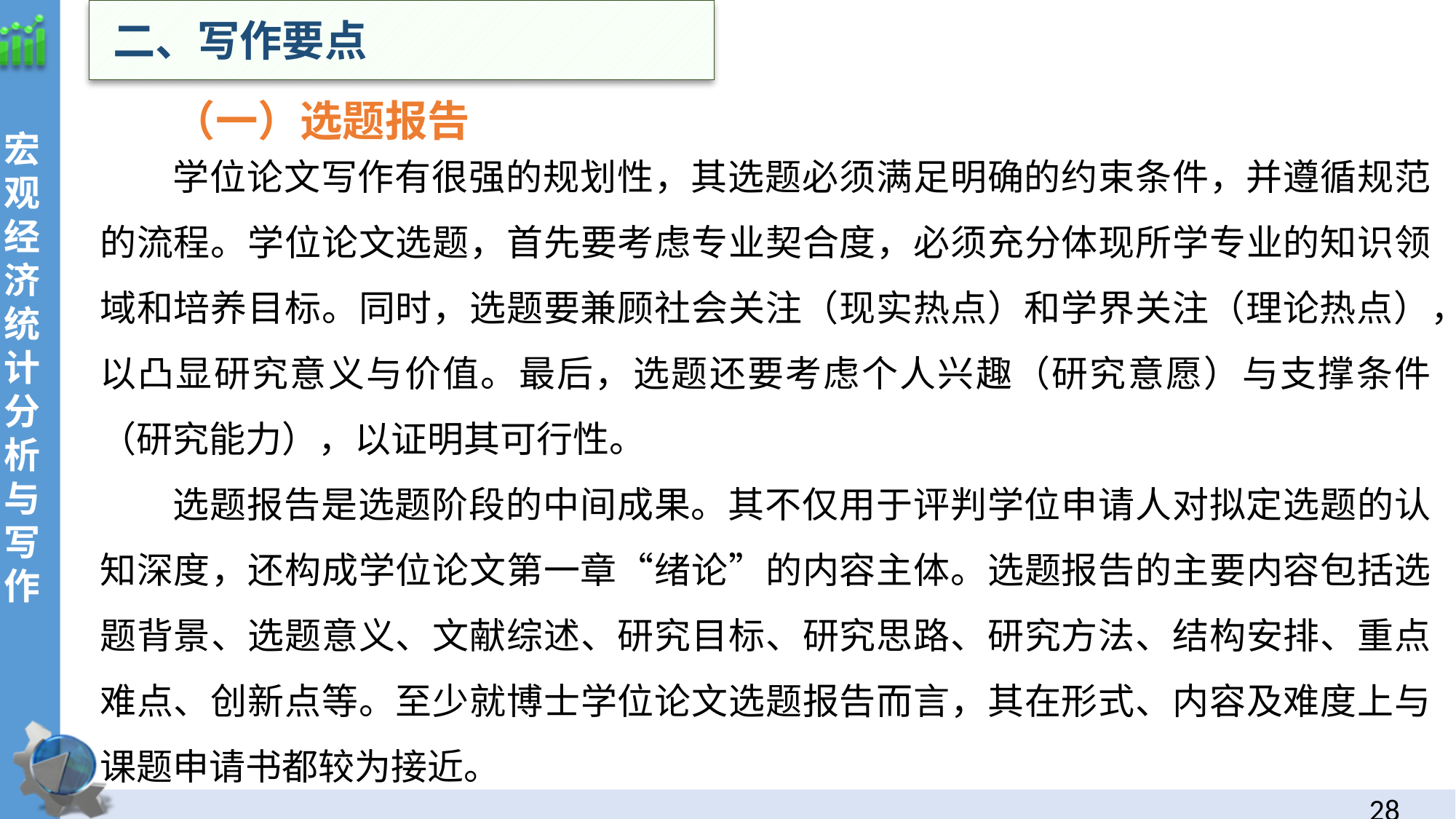

二、写作要点
 （一）选题报告

学位论文写作有很强的规划性，其选题必须满足明确的约束条件，并遵循规范的流程。学位论文选题，首先要考虑专业契合度，必须充分体现所学专业的知识领域和培养目标。同时，选题要兼顾社会关注（现实热点）和学界关注（理论热点），以凸显研究意义与价值。最后，选题还要考虑个人兴趣（研究意愿）与支撑条件（研究能力），以证明其可行性。
选题报告是选题阶段的中间成果。其不仅用于评判学位申请人对拟定选题的认知深度，还构成学位论文第一章“绪论”的内容主体。选题报告的主要内容包括选题背景、选题意义、文献综述、研究目标、研究思路、研究方法、结构安排、重点难点、创新点等。至少就博士学位论文选题报告而言，其在形式、内容及难度上与课题申请书都较为接近。

28